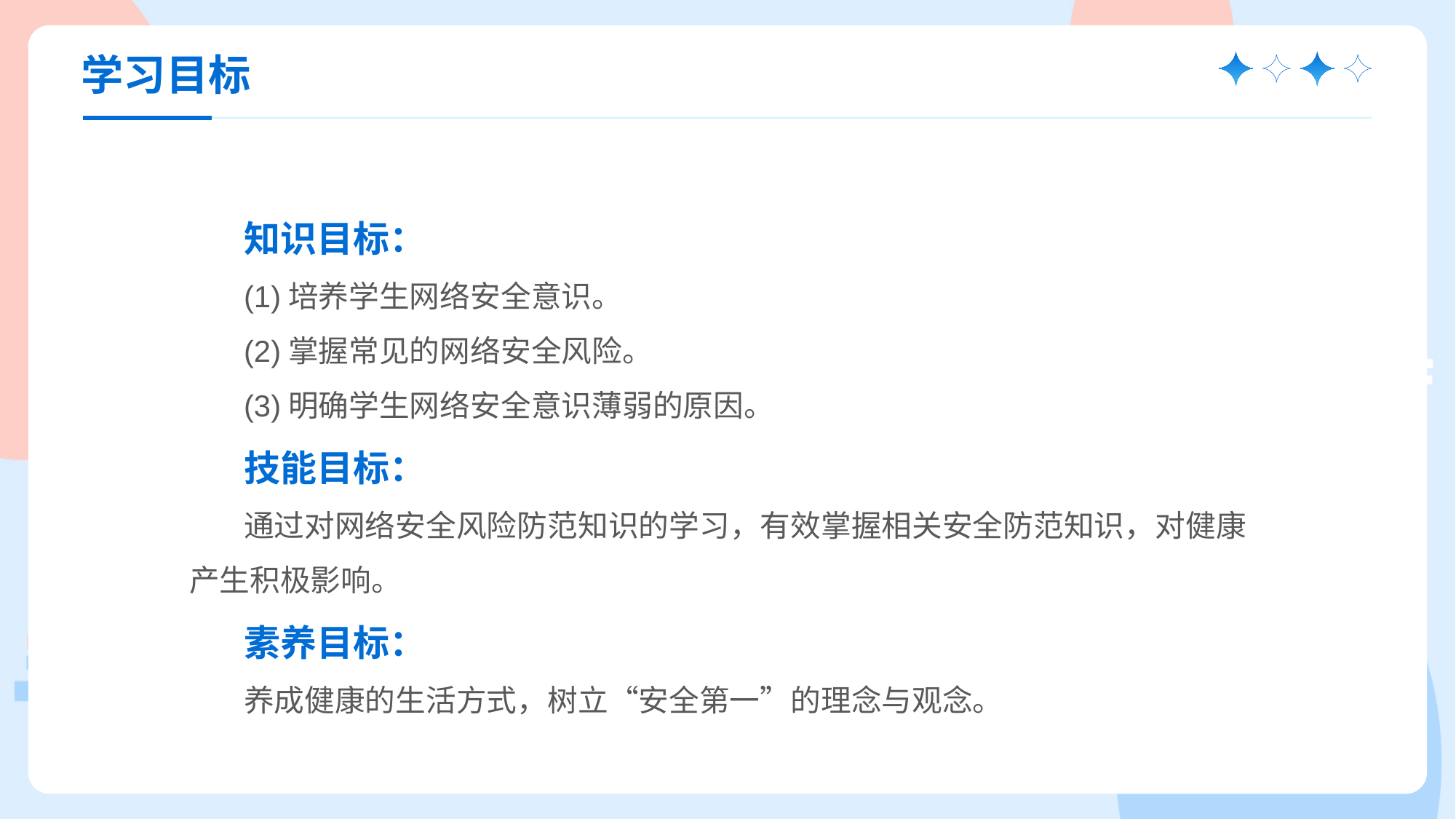

学习目标
知识目标：
(1)培养学生网络安全意识。
(2)掌握常见的网络安全风险。
(3)明确学生网络安全意识薄弱的原因。
技能目标：
通过对网络安全风险防范知识的学习，有效掌握相关安全防范知识，对健康产生积极影响。
素养目标：
养成健康的生活方式，树立“安全第一”的理念与观念。